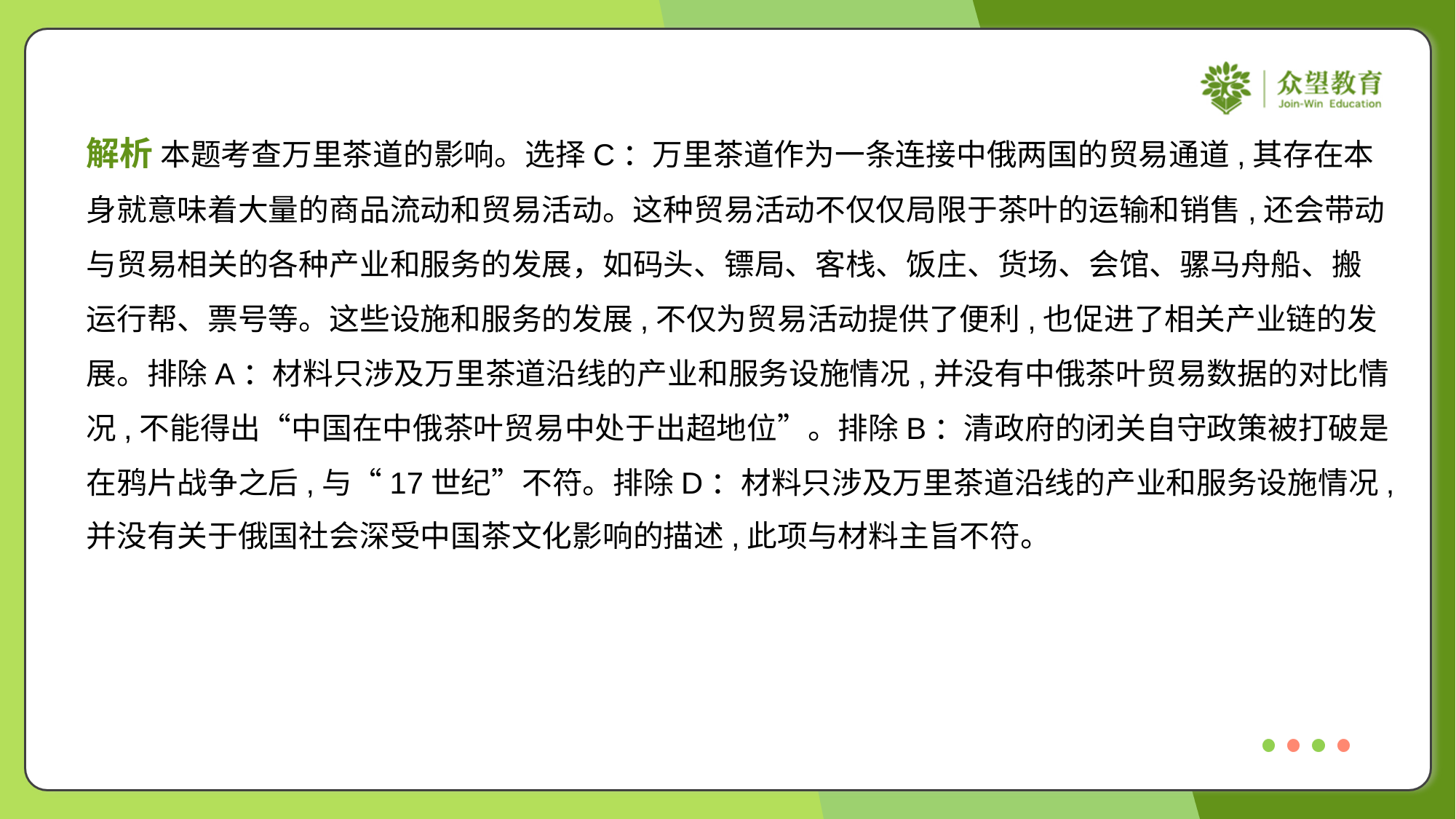

解析 本题考查万里茶道的影响。选择C：万里茶道作为一条连接中俄两国的贸易通道,其存在本
身就意味着大量的商品流动和贸易活动。这种贸易活动不仅仅局限于茶叶的运输和销售,还会带动
与贸易相关的各种产业和服务的发展，如码头、镖局、客栈、饭庄、货场、会馆、骡马舟船、搬
运行帮、票号等。这些设施和服务的发展,不仅为贸易活动提供了便利,也促进了相关产业链的发
展。排除A：材料只涉及万里茶道沿线的产业和服务设施情况,并没有中俄茶叶贸易数据的对比情
况,不能得出“中国在中俄茶叶贸易中处于出超地位”。排除B：清政府的闭关自守政策被打破是
在鸦片战争之后,与“17世纪”不符。排除D：材料只涉及万里茶道沿线的产业和服务设施情况,
并没有关于俄国社会深受中国茶文化影响的描述,此项与材料主旨不符。